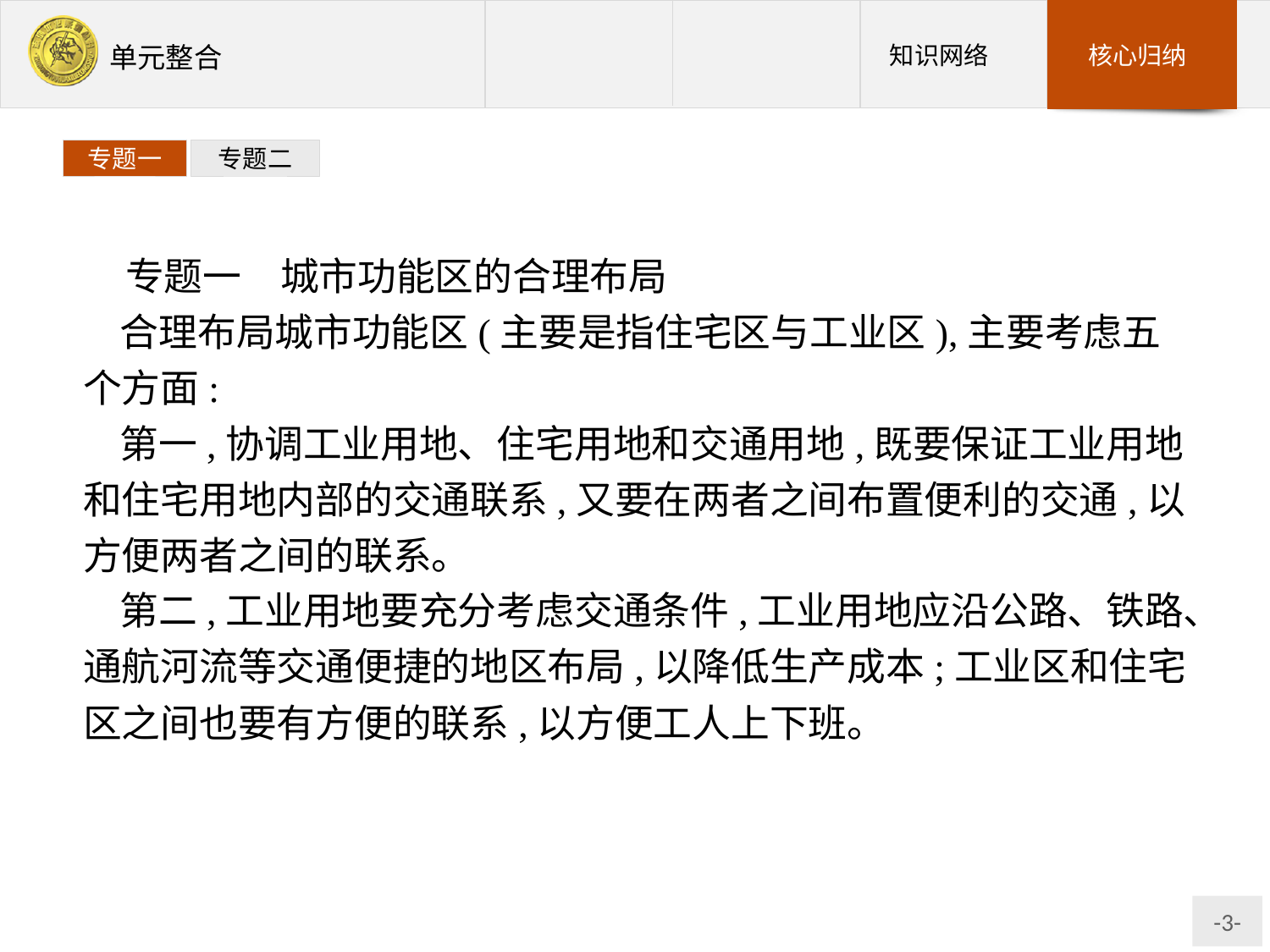

专题一
专题二
专题一　城市功能区的合理布局
合理布局城市功能区(主要是指住宅区与工业区),主要考虑五个方面:
第一,协调工业用地、住宅用地和交通用地,既要保证工业用地和住宅用地内部的交通联系,又要在两者之间布置便利的交通,以方便两者之间的联系。
第二,工业用地要充分考虑交通条件,工业用地应沿公路、铁路、通航河流等交通便捷的地区布局,以降低生产成本;工业区和住宅区之间也要有方便的联系,以方便工人上下班。